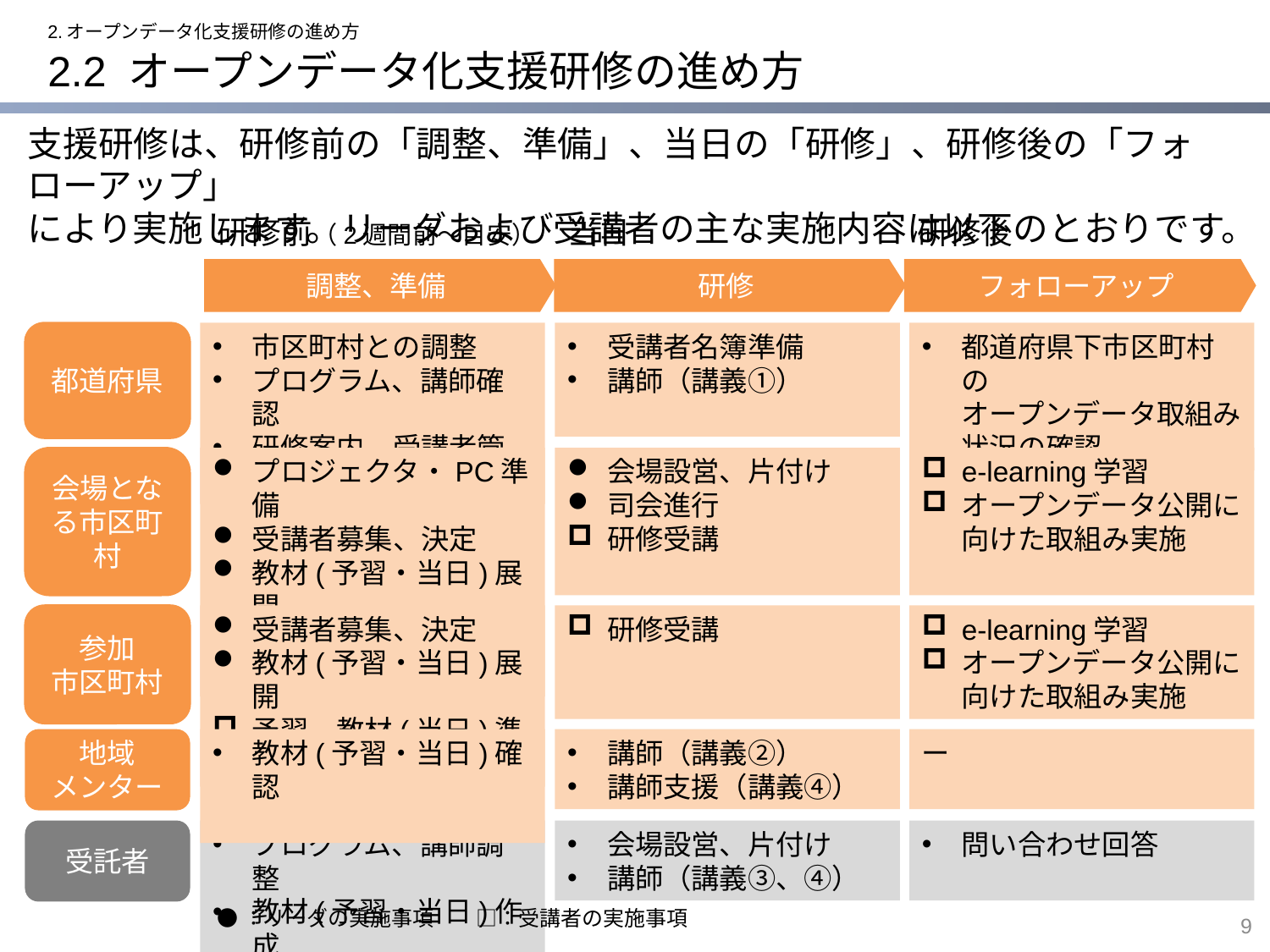

2.オープンデータ化支援研修の進め方
# 2.2 オープンデータ化支援研修の進め方
支援研修は、研修前の「調整、準備」、当日の「研修」、研修後の「フォローアップ」
により実施します。リーダおよび受講者の主な実施内容は以下のとおりです。
研修前（2週間前～目安）
当日
研修後
調整、準備
研修
フォローアップ
都道府県
市区町村との調整
プログラム、講師確認
研修案内、受講者管理
受講者名簿準備
講師（講義①）

都道府県下市区町村の
オープンデータ取組み
状況の確認
会場となる市区町村
プロジェクタ・PC準備
受講者募集、決定
教材(予習・当日)展開
予習、教材(当日)準備
会場設営、片付け
司会進行
研修受講

e-learning学習
オープンデータ公開に
向けた取組み実施

参加
市区町村
受講者募集、決定
教材(予習・当日)展開
予習、教材(当日)準備
研修受講

e-learning学習
オープンデータ公開に
向けた取組み実施
地域
メンター
教材(予習・当日)確認

講師（講義②）
講師支援（講義④）
ー

受託者
プログラム、講師調整
教材(予習・当日)作成
会場設営、片付け
講師（講義③、④）
問い合わせ回答

●：リーダの実施事項　　□：受講者の実施事項
9